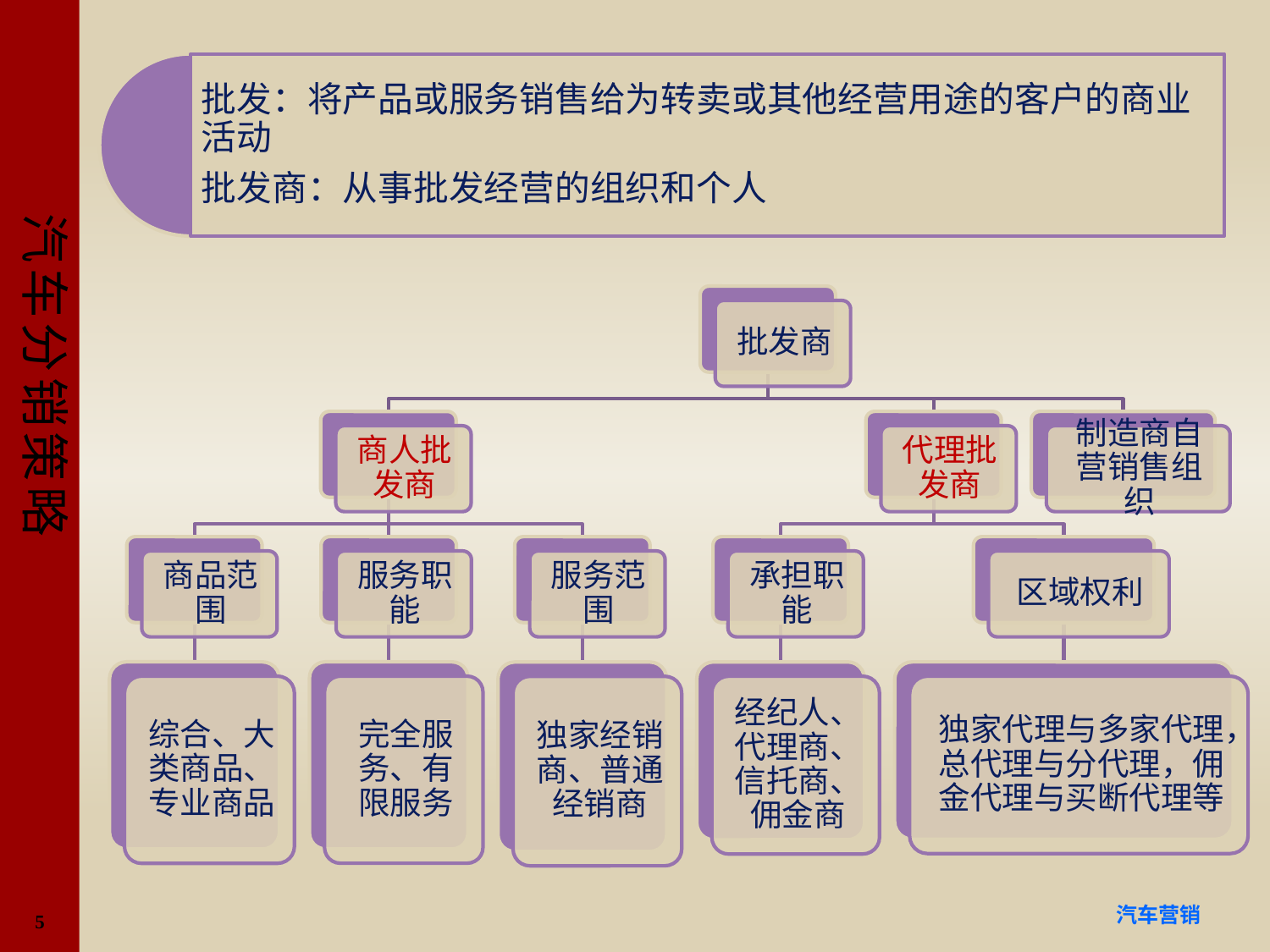

#
批发：将产品或服务销售给为转卖或其他经营用途的客户的商业活动
批发商：从事批发经营的组织和个人
批发商
商人批发商
商品范围
综合、大类商品、专业商品
服务职能
完全服务、有限服务
服务范围
独家经销商、普通经销商
代理批发商
承担职能
经纪人、代理商、信托商、佣金商
区域权利
独家代理与多家代理，总代理与分代理，佣金代理与买断代理等
制造商自营销售组织
5